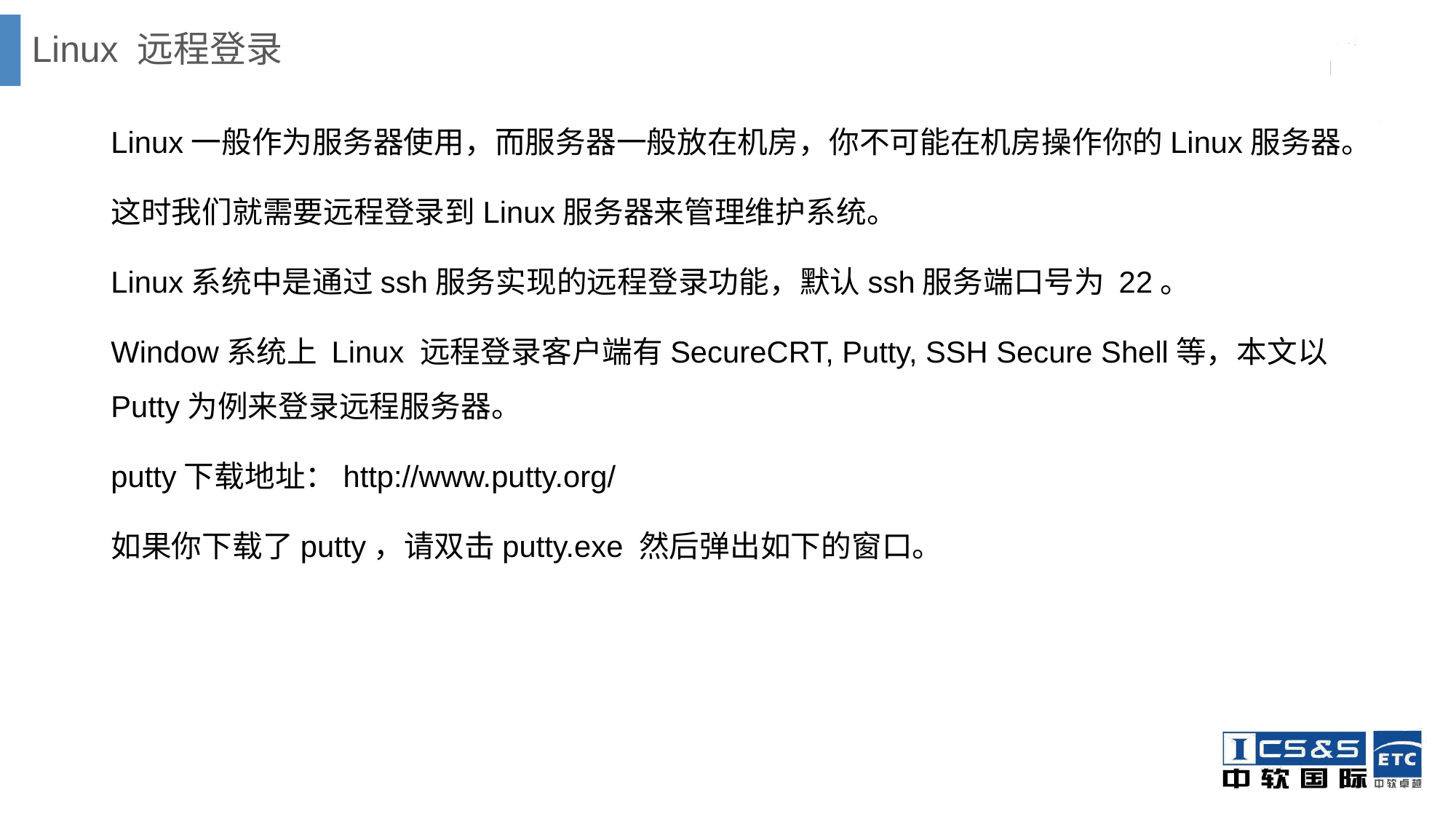

# Linux 远程登录
Linux一般作为服务器使用，而服务器一般放在机房，你不可能在机房操作你的Linux服务器。
这时我们就需要远程登录到Linux服务器来管理维护系统。
Linux系统中是通过ssh服务实现的远程登录功能，默认ssh服务端口号为 22。
Window系统上 Linux 远程登录客户端有SecureCRT, Putty, SSH Secure Shell等，本文以Putty为例来登录远程服务器。
putty下载地址：http://www.putty.org/
如果你下载了putty，请双击putty.exe 然后弹出如下的窗口。